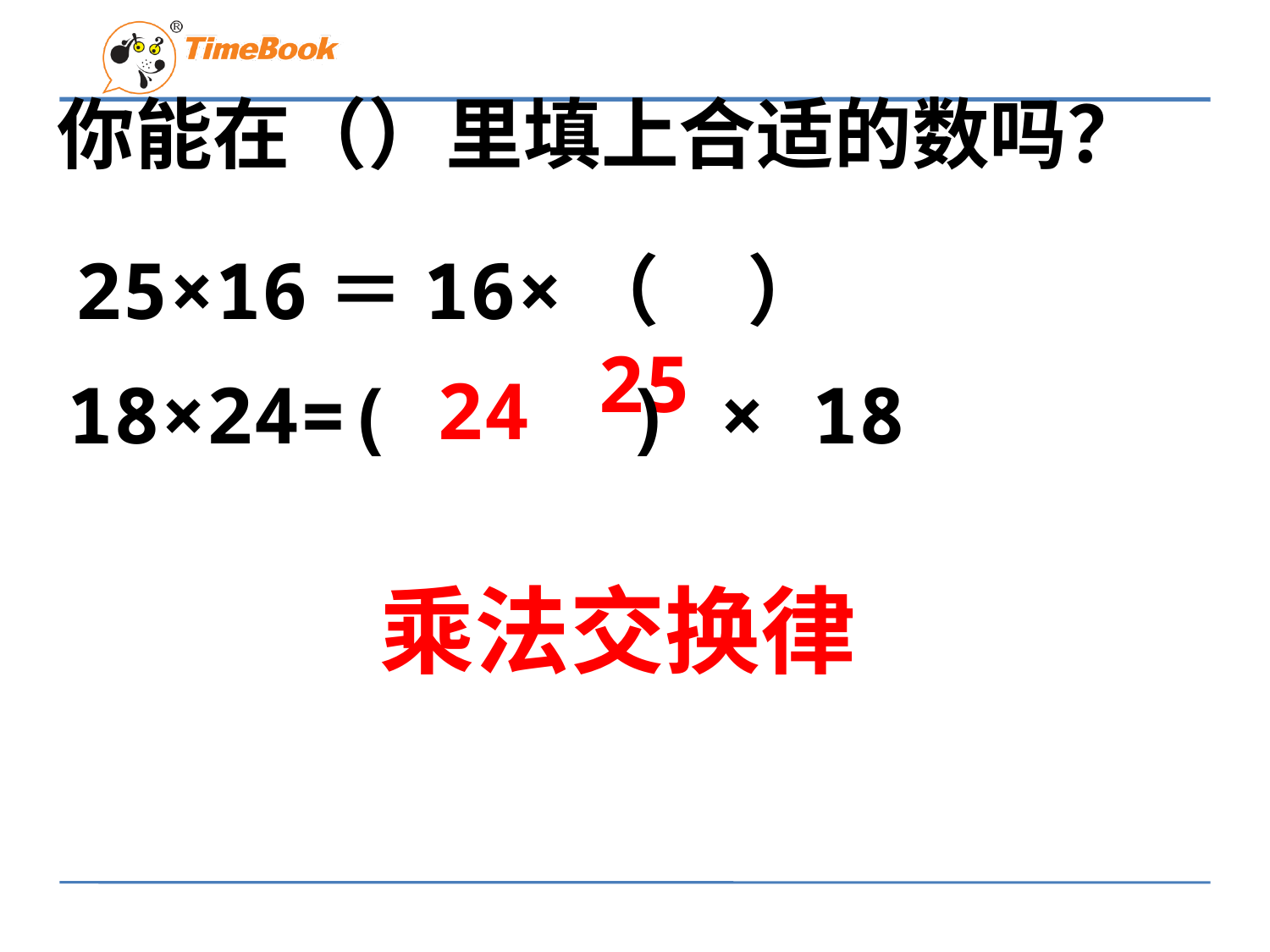

# 你能在（）里填上合适的数吗？
25×16＝16×（     ）
　25
24
18×24=(     ) × 18
乘法交换律